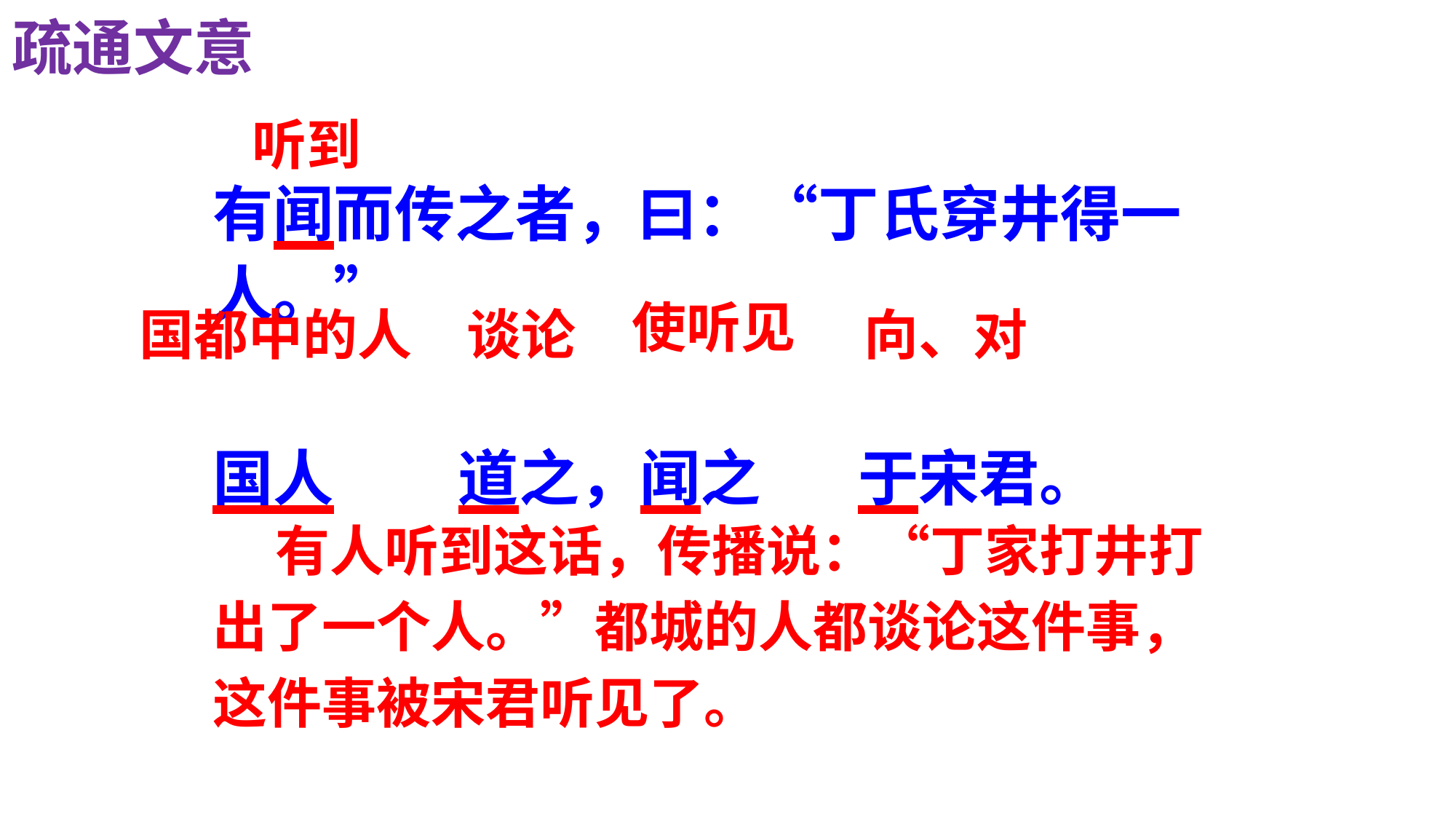

疏通文意
听到
有闻而传之者，曰：“丁氏穿井得一人。”

国人         道之，闻之       于宋君。
使听见
国都中的人
谈论
向、对
    有人听到这话，传播说：“丁家打井打出了一个人。”都城的人都谈论这件事，这件事被宋君听见了。